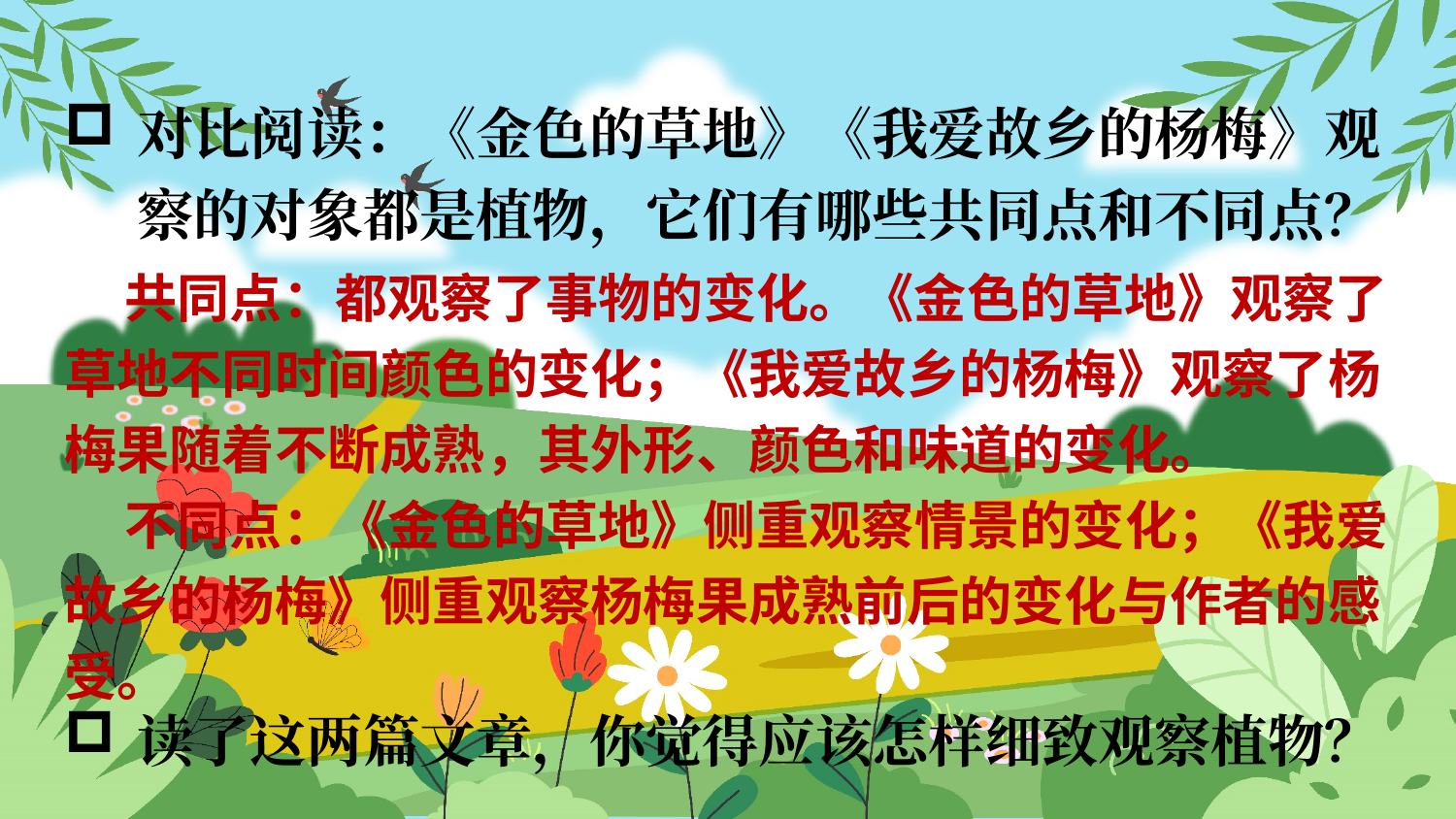

对比阅读：《金色的草地》《我爱故乡的杨梅》观察的对象都是植物，它们有哪些共同点和不同点？
    共同点：都观察了事物的变化。《金色的草地》观察了草地不同时间颜色的变化；《我爱故乡的杨梅》观察了杨梅果随着不断成熟，其外形、颜色和味道的变化。
    不同点：《金色的草地》侧重观察情景的变化；《我爱故乡的杨梅》侧重观察杨梅果成熟前后的变化与作者的感受。
读了这两篇文章，你觉得应该怎样细致观察植物？